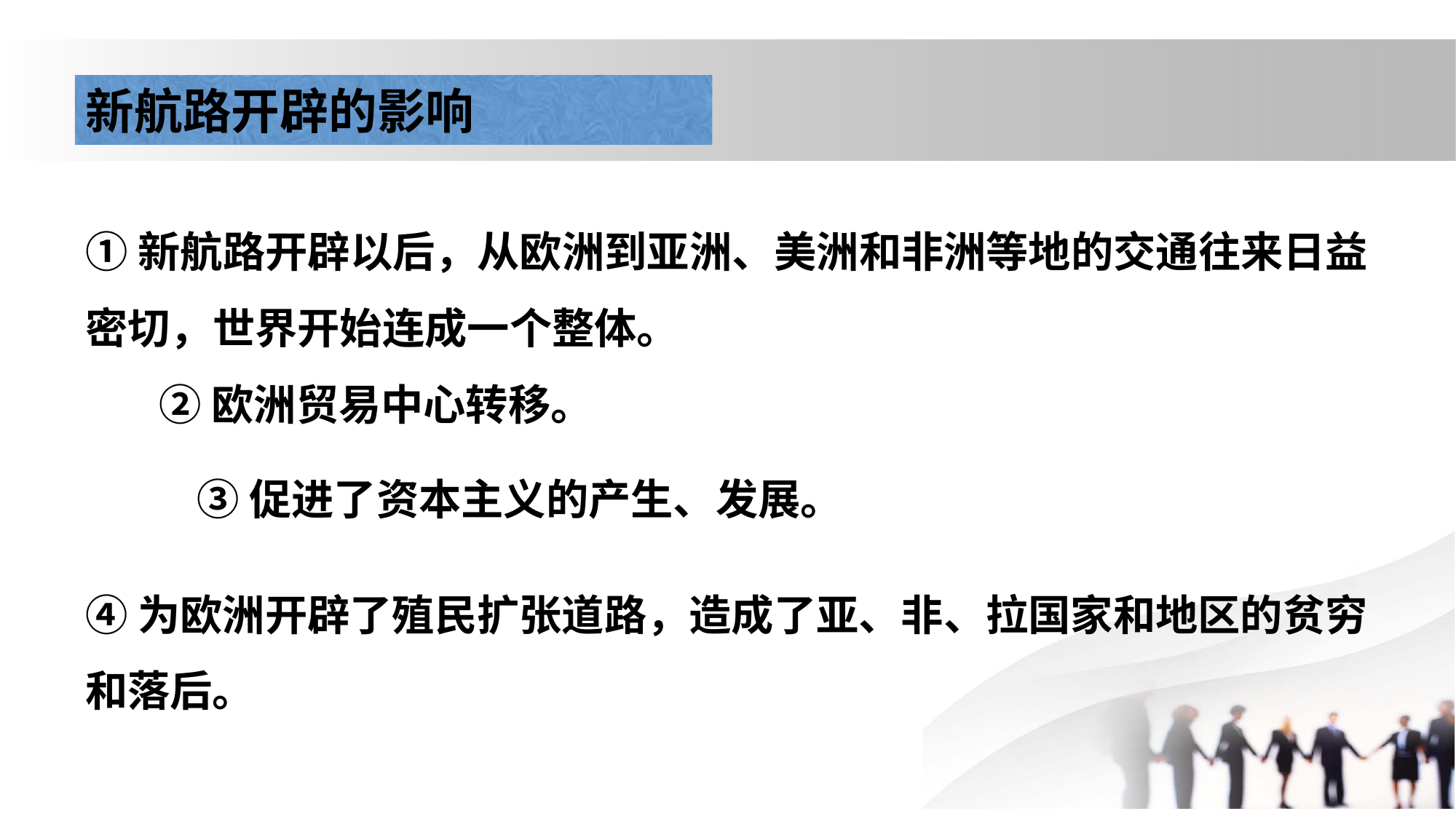

新航路开辟的影响
①新航路开辟以后，从欧洲到亚洲、美洲和非洲等地的交通往来日益密切，世界开始连成一个整体。
②欧洲贸易中心转移。
③促进了资本主义的产生、发展。
④为欧洲开辟了殖民扩张道路，造成了亚、非、拉国家和地区的贫穷和落后。